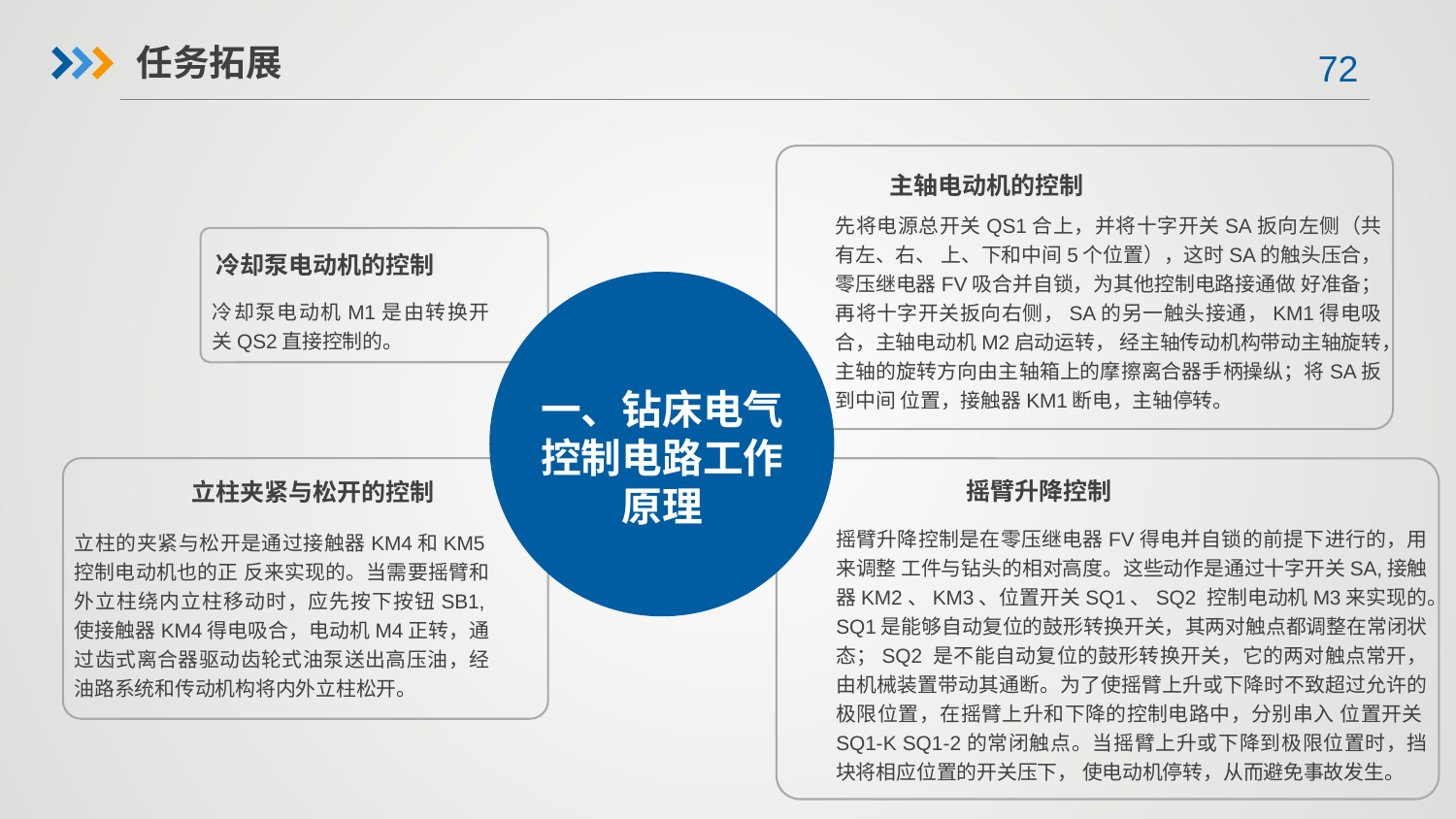

任务拓展

主轴电动机的控制
先将电源总开关QS1合上，并将十字开关SA扳向左侧（共有左、右、 上、下和中间5个位置），这时SA的触头压合，零压继电器FV吸合并自锁，为其他控制电路接通做 好准备；再将十字开关扳向右侧，SA的另一触头接通，KM1得电吸合，主轴电动机M2启动运转， 经主轴传动机构带动主轴旋转，主轴的旋转方向由主轴箱上的摩擦离合器手柄操纵；将SA扳到中间 位置，接触器KM1断电，主轴停转。

冷却泵电动机的控制

冷却泵电动机M1是由转换开关QS2直接控制的。
一、钻床电气控制电路工作原理

立柱夹紧与松开的控制
摇臂升降控制
摇臂升降控制是在零压继电器FV得电并自锁的前提下进行的，用来调整 工件与钻头的相对高度。这些动作是通过十字开关SA,接触器KM2、KM3、位置开关SQ1、SQ2 控制电动机M3来实现的。SQ1是能够自动复位的鼓形转换开关，其两对触点都调整在常闭状态；SQ2 是不能自动复位的鼓形转换开关，它的两对触点常开，由机械装置带动其通断。为了使摇臂上升或下降时不致超过允许的极限位置，在摇臂上升和下降的控制电路中，分别串入 位置开关SQ1-K SQ1-2的常闭触点。当摇臂上升或下降到极限位置时，挡块将相应位置的开关压下， 使电动机停转，从而避免事故发生。
立柱的夹紧与松开是通过接触器KM4和KM5控制电动机也的正 反来实现的。当需要摇臂和外立柱绕内立柱移动时，应先按下按钮SB1,使接触器KM4得电吸合，电动机M4正转，通过齿式离合器驱动齿轮式油泵送出高压油，经油路系统和传动机构将内外立柱松开。